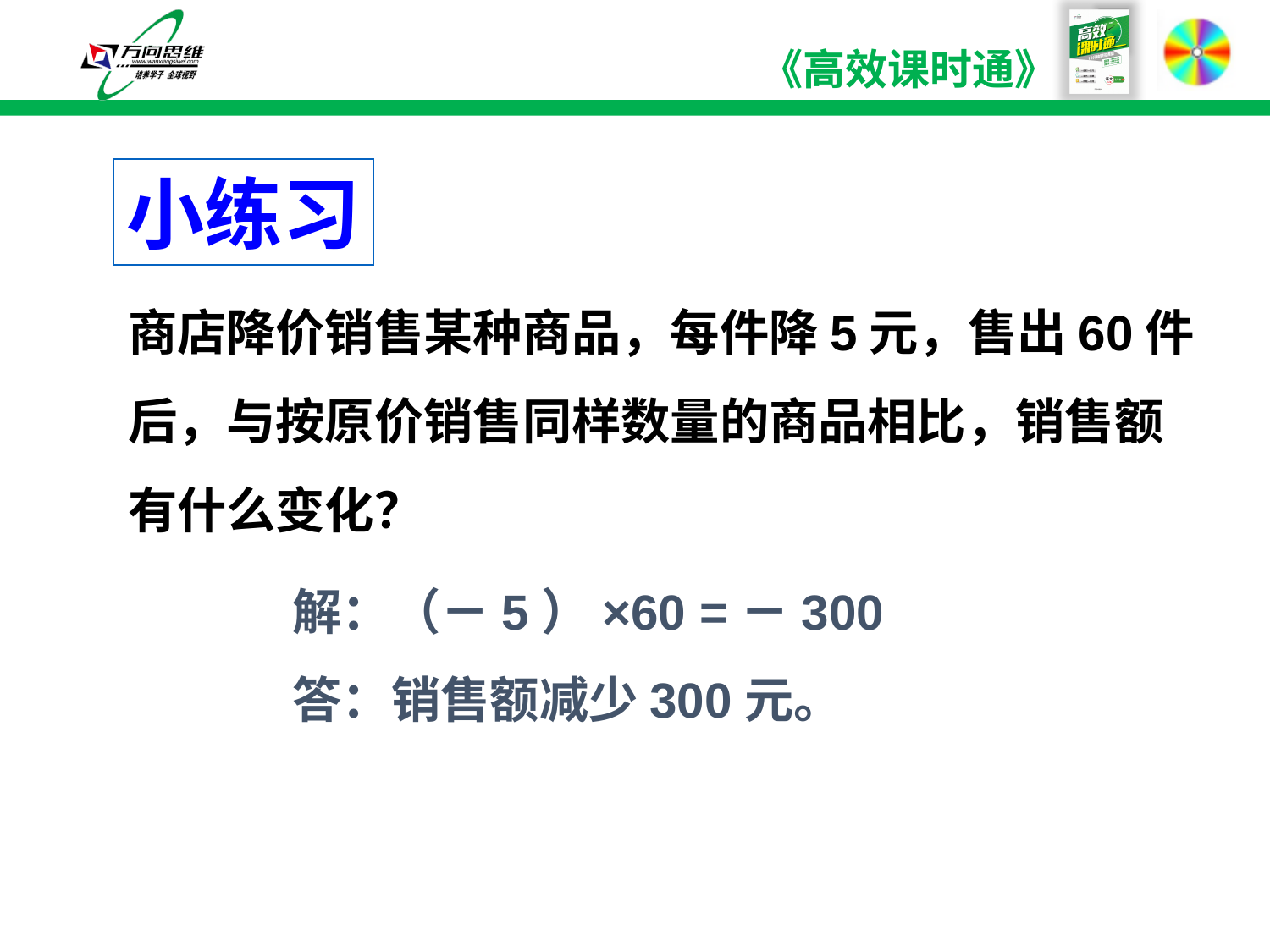

小练习

商店降价销售某种商品，每件降5元，售出60件后，与按原价销售同样数量的商品相比，销售额有什么变化？
解：（－5）×60 =－300
答：销售额减少300元。